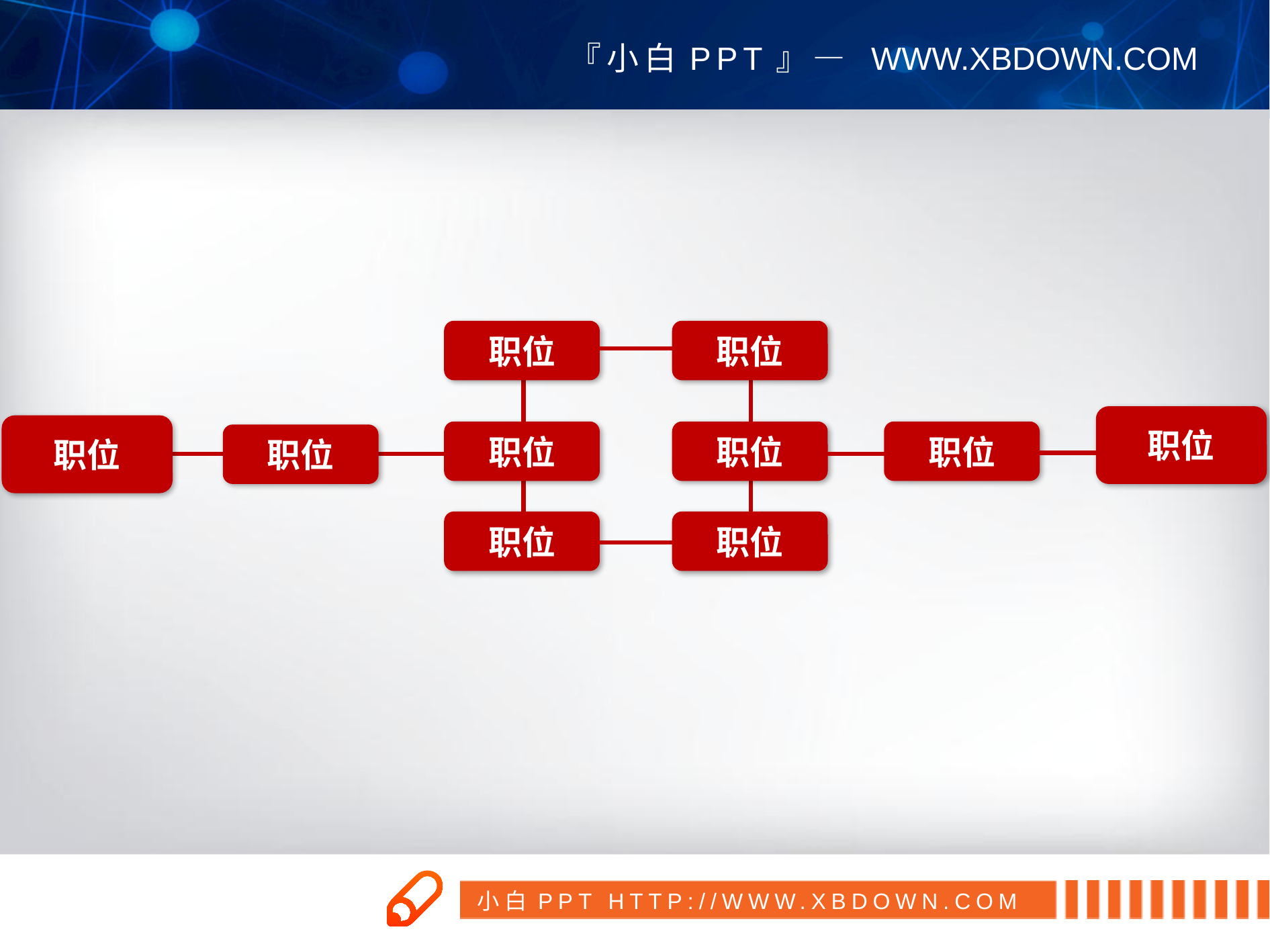

职位
职位
职位
职位
职位
职位
职位
职位
职位
职位